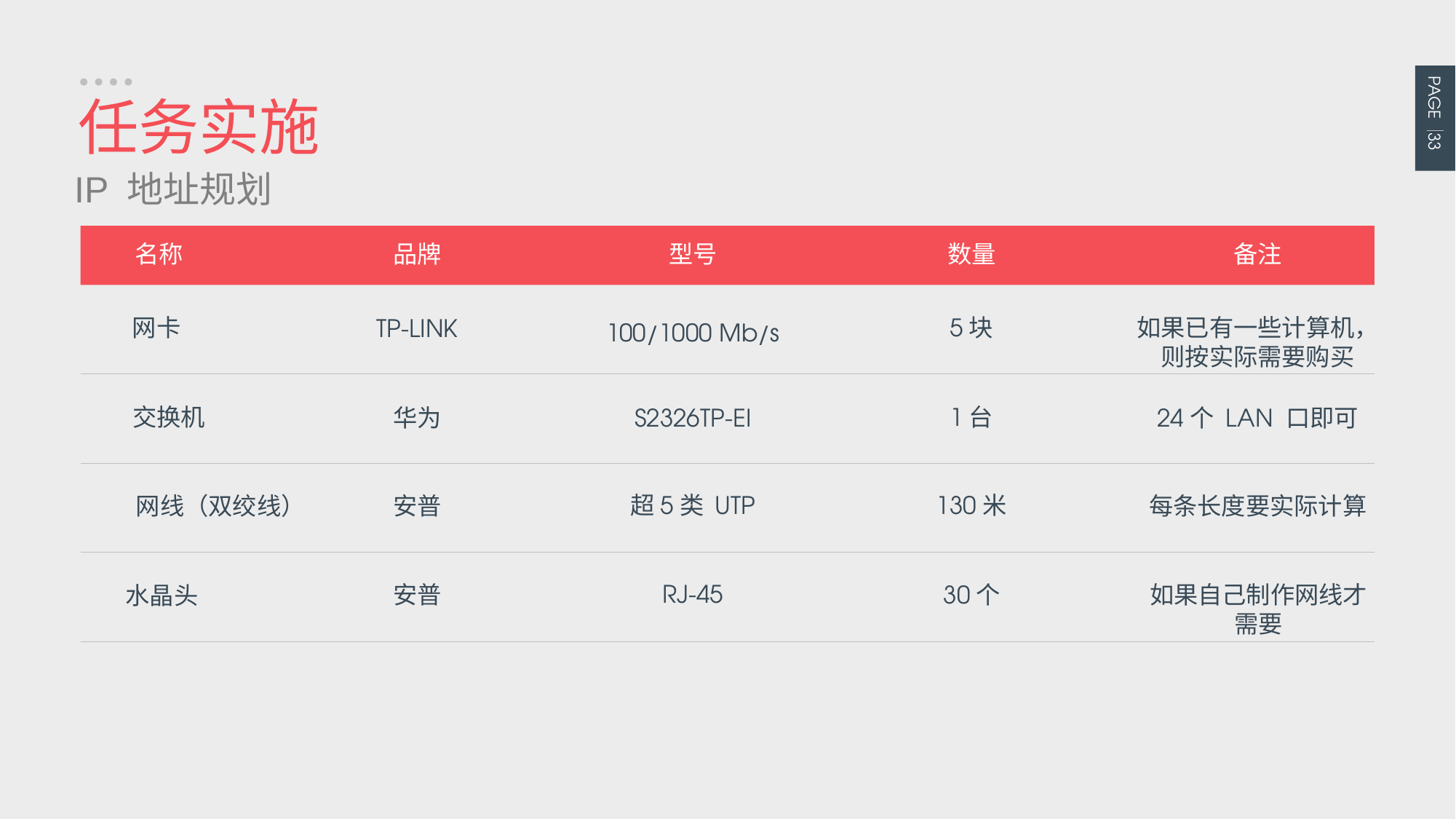

PAGE   33
任务实施
IP 地址规划

名称
品牌
型号
数量
备注
网卡
交换机
网线（双绞线）
水晶头
如果已有一些计算机，
则按实际需要购买
5块
TP-LINK
100/1000 Mb/s
1台
华为
S2326TP-EI
24个 LAN 口即可
超5类 UTP
130米
安普
每条长度要实际计算
RJ-45
安普
30个
如果自己制作网线才
需要